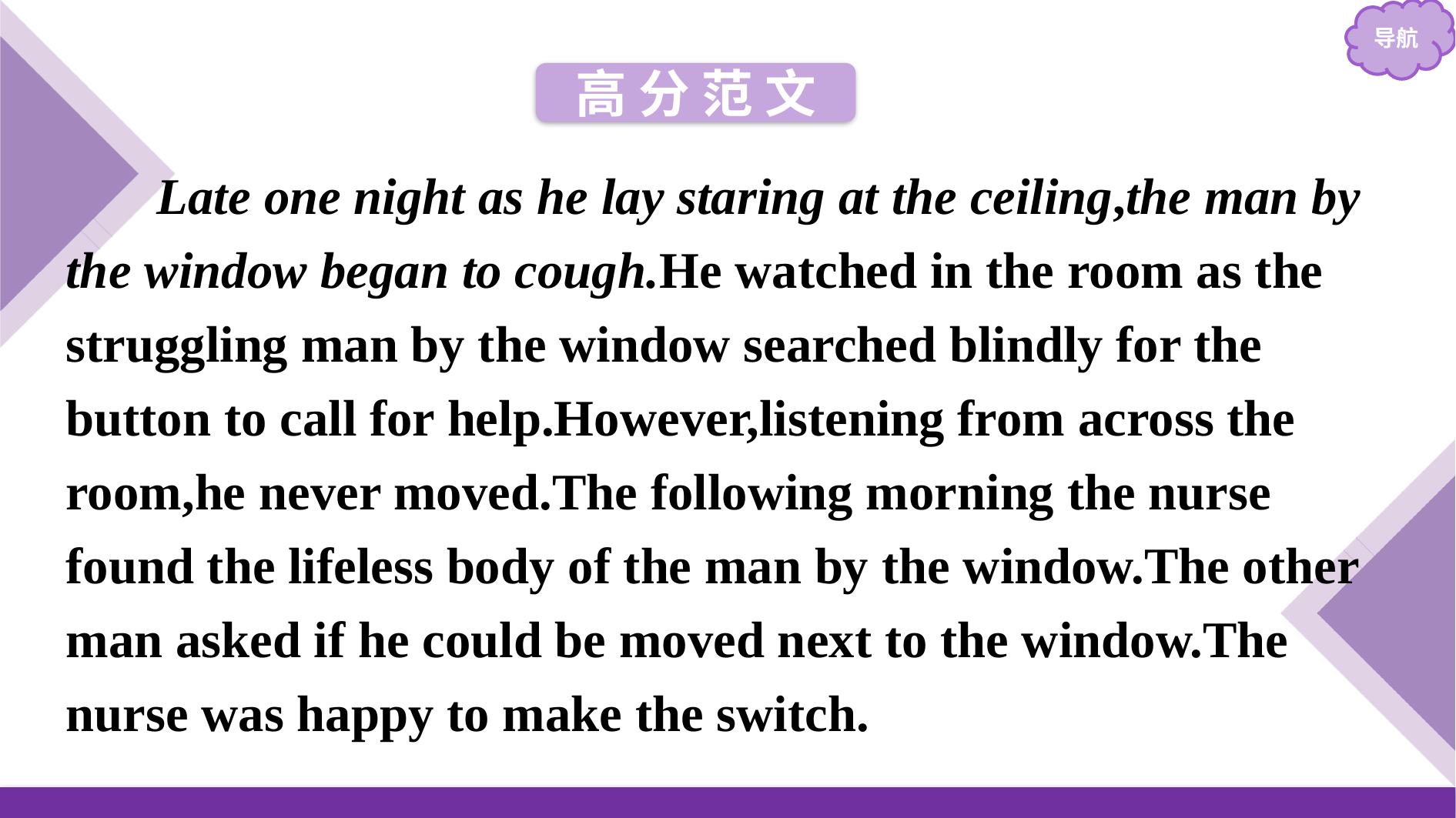

高 分 范 文
Late one night as he lay staring at the ceiling,the man by the window began to cough.He watched in the room as the struggling man by the window searched blindly for the button to call for help.However,listening from across the room,he never moved.The following morning the nurse found the lifeless body of the man by the window.The other man asked if he could be moved next to the window.The nurse was happy to make the switch.